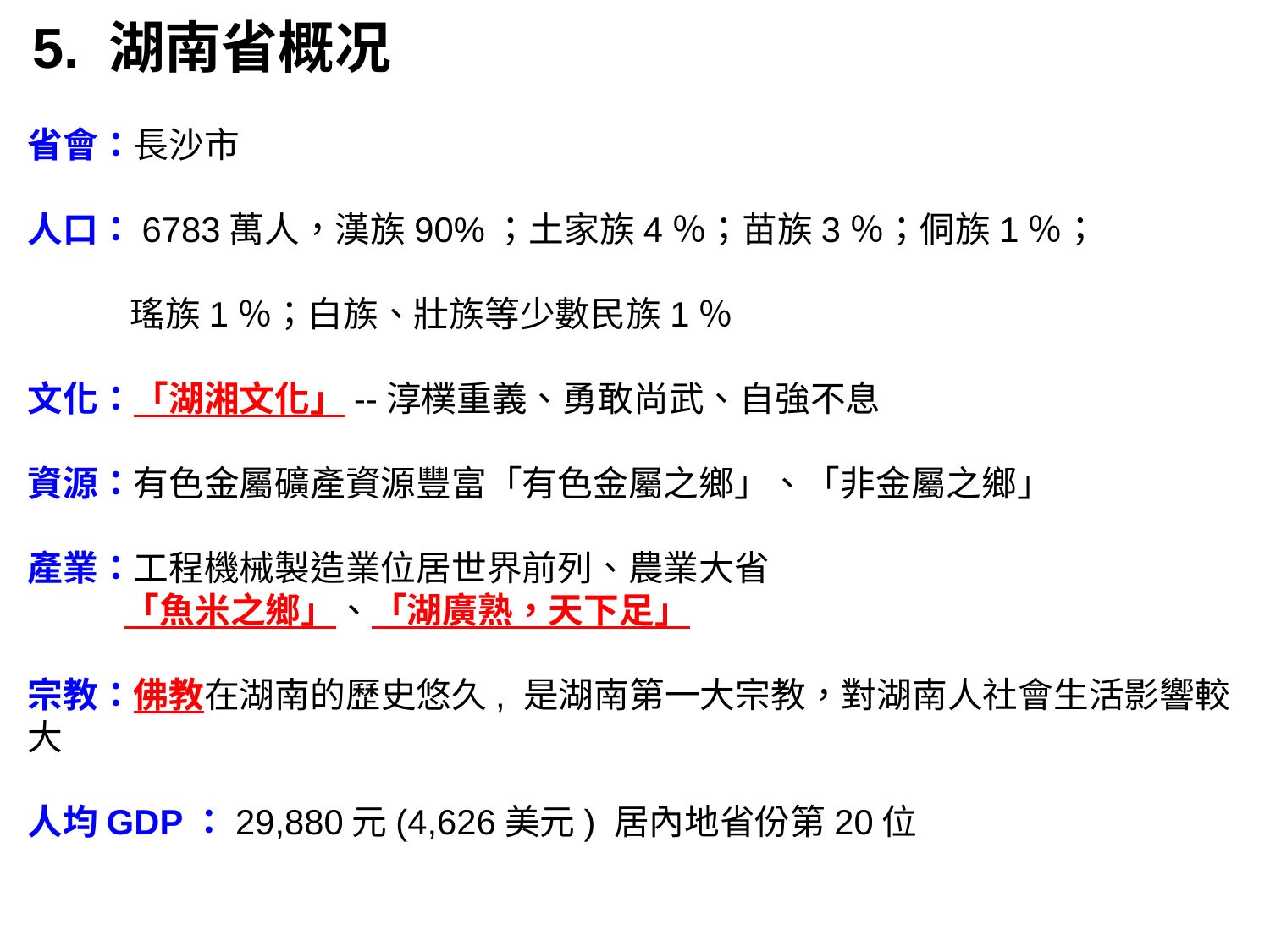

5. 湖南省概况
省會：長沙市

人口：6783萬人，漢族90%；土家族4％；苗族3％；侗族1％；

            瑤族1％；白族、壯族等少數民族1％

文化：「湖湘文化」--淳樸重義、勇敢尚武、自強不息

資源：有色金屬礦產資源豐富「有色金屬之鄉」、「非金屬之鄉」

產業：工程機械製造業位居世界前列、農業大省
           「魚米之鄉」、「湖廣熟，天下足」

宗教：佛教在湖南的歷史悠久, 是湖南第一大宗教，對湖南人社會生活影響較大

人均GDP：29,880元(4,626美元) 居內地省份第20位